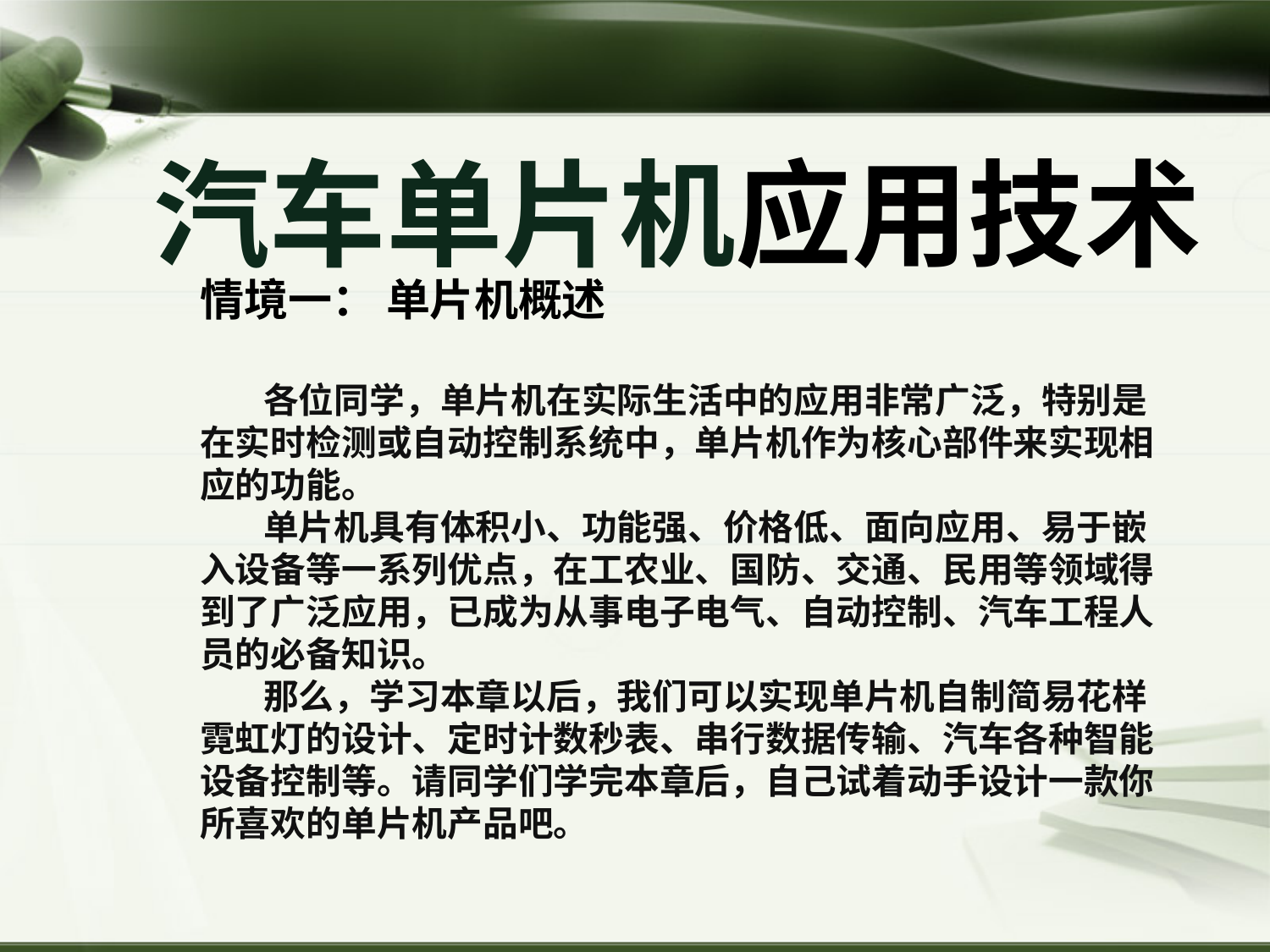

汽车单片机应用技术
情境一： 单片机概述

各位同学，单片机在实际生活中的应用非常广泛，特别是在实时检测或自动控制系统中，单片机作为核心部件来实现相应的功能。
单片机具有体积小、功能强、价格低、面向应用、易于嵌入设备等一系列优点，在工农业、国防、交通、民用等领域得到了广泛应用，已成为从事电子电气、自动控制、汽车工程人员的必备知识。
那么，学习本章以后，我们可以实现单片机自制简易花样霓虹灯的设计、定时计数秒表、串行数据传输、汽车各种智能设备控制等。请同学们学完本章后，自己试着动手设计一款你所喜欢的单片机产品吧。